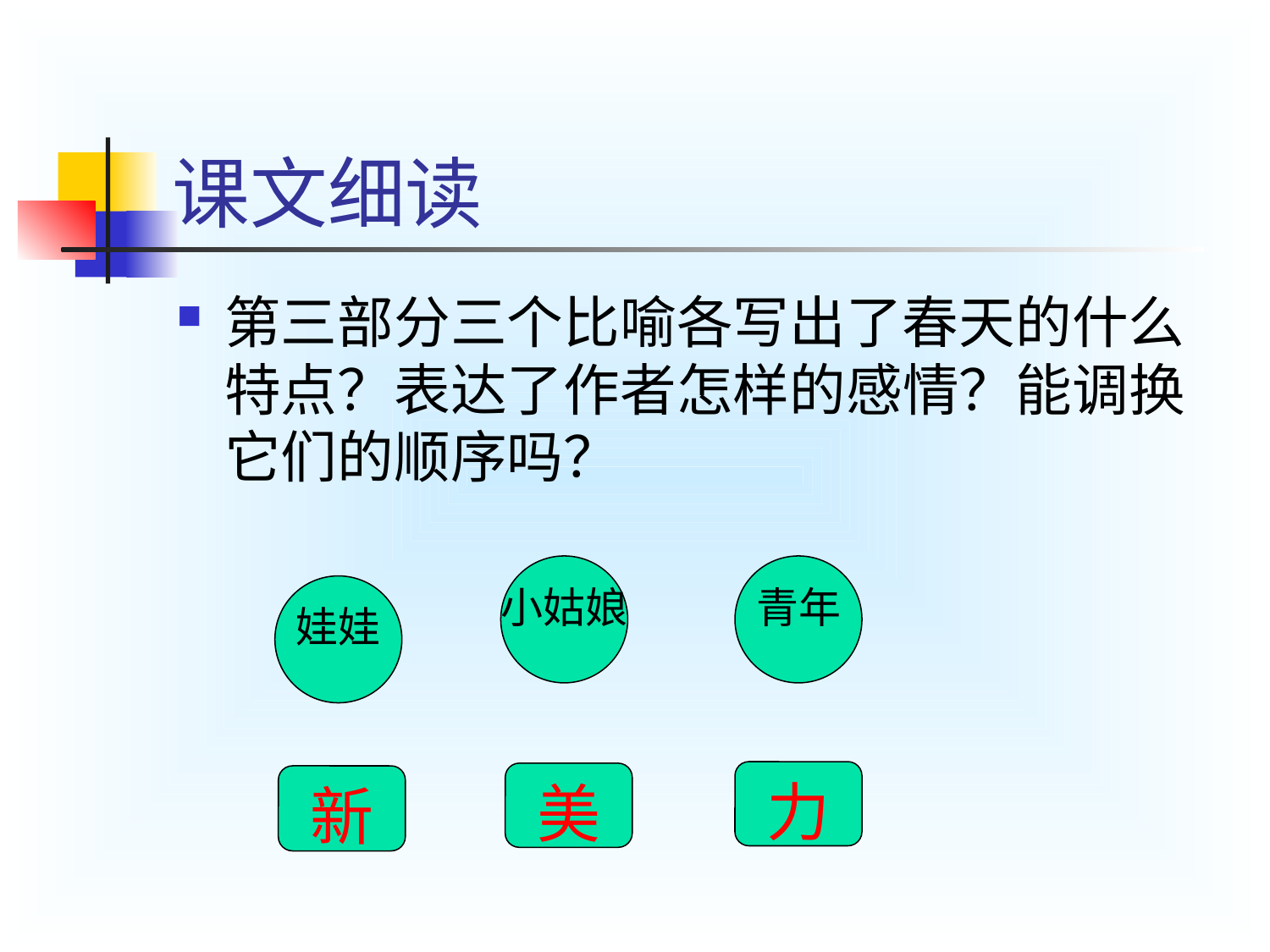

# 课文细读
第三部分三个比喻各写出了春天的什么特点？表达了作者怎样的感情？能调换它们的顺序吗？

小姑娘
青年
娃娃
力
美
新